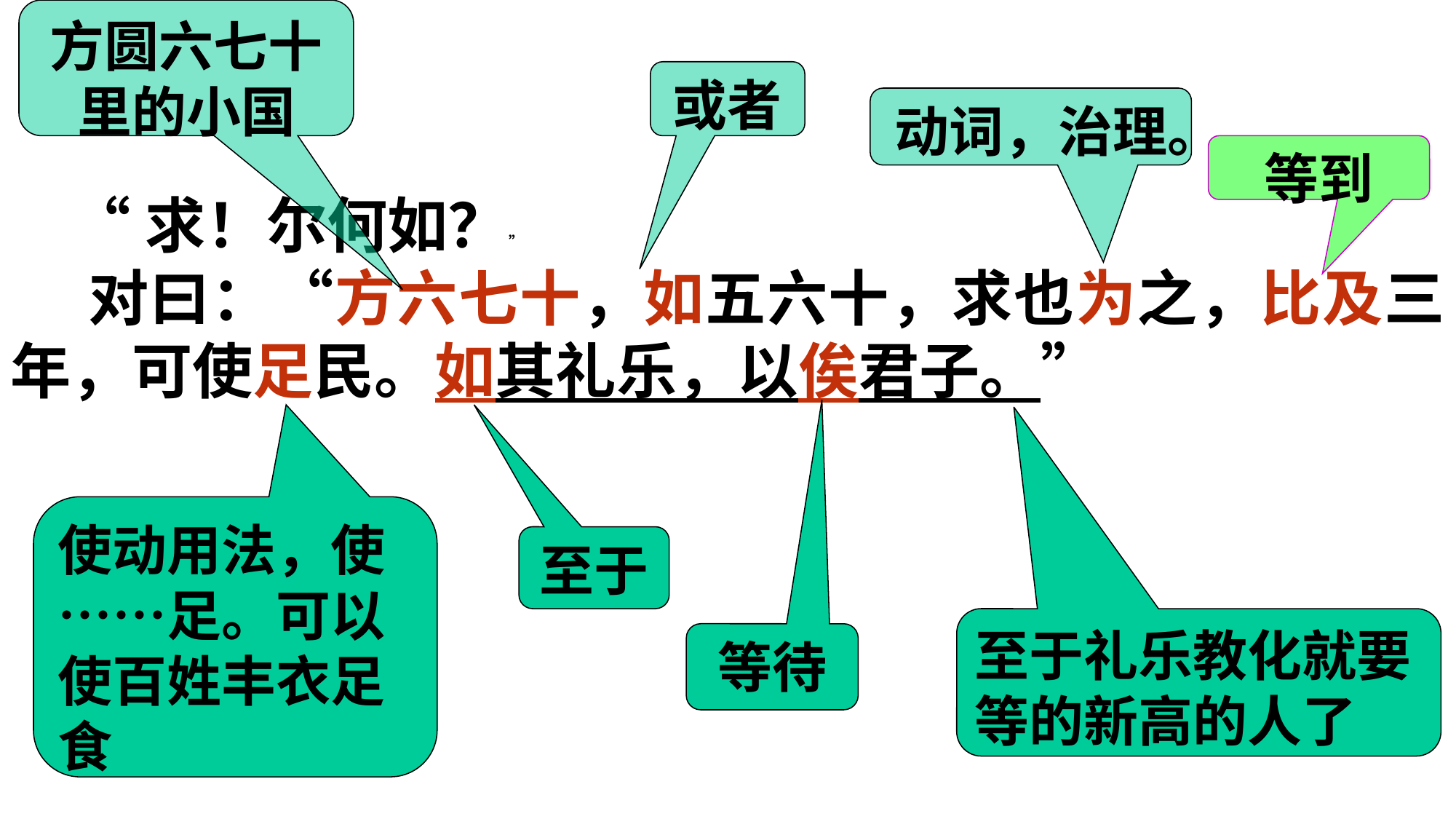

方圆六七十里的小国
或者
动词，治理。
等到
  “求！尔何如？”
  对曰：“方六七十，如五六十，求也为之，比及三年，可使足民。如其礼乐，以俟君子。”

使动用法，使……足。可以使百姓丰衣足食
至于
至于礼乐教化就要等的新高的人了
等待